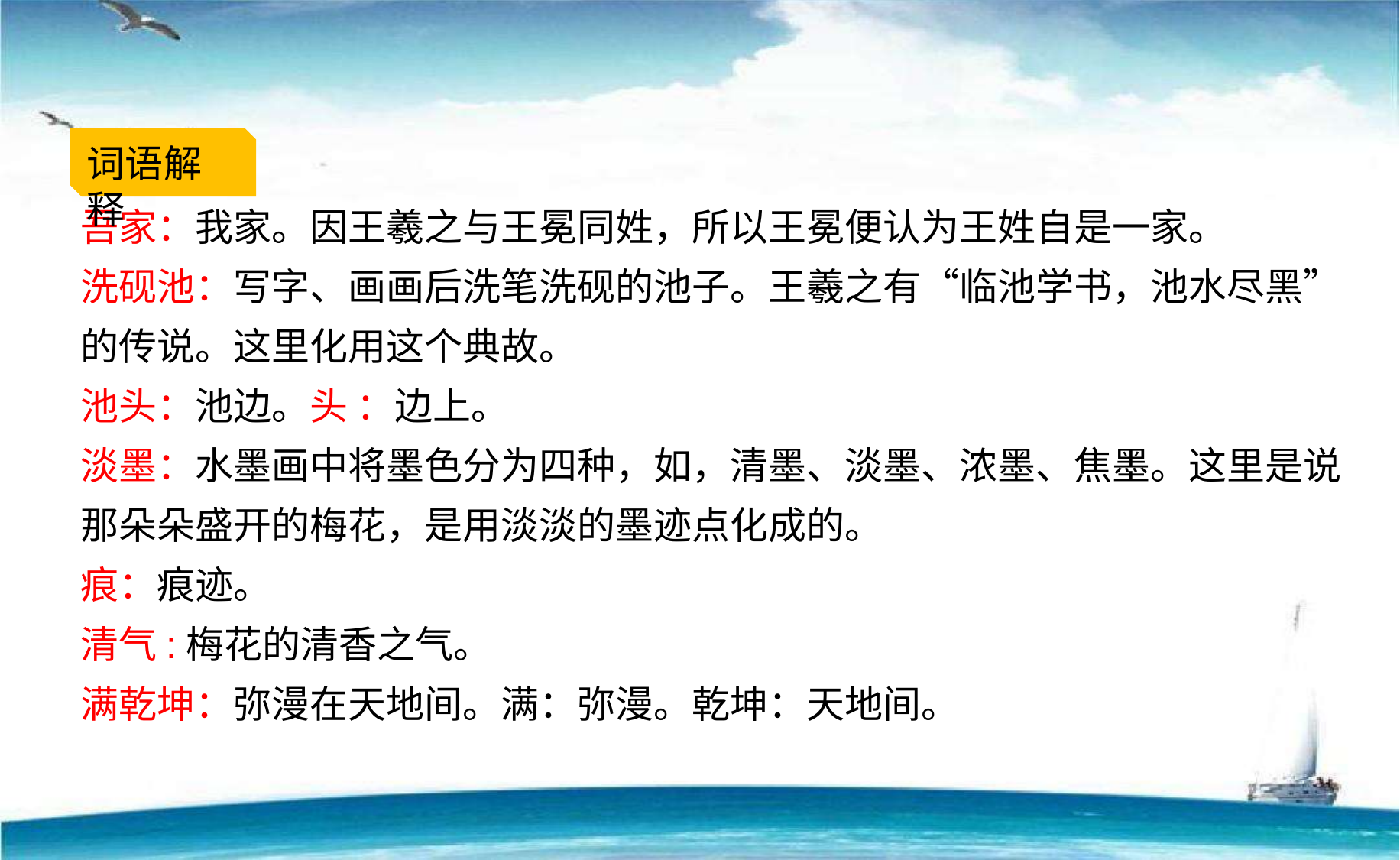

词语解释
吾家：我家。因王羲之与王冕同姓，所以王冕便认为王姓自是一家。
洗砚池：写字、画画后洗笔洗砚的池子。王羲之有“临池学书，池水尽黑”的传说。这里化用这个典故。
池头：池边。头 ：边上。
淡墨：水墨画中将墨色分为四种，如，清墨、淡墨、浓墨、焦墨。这里是说那朵朵盛开的梅花，是用淡淡的墨迹点化成的。
痕：痕迹。
清气:梅花的清香之气。
满乾坤：弥漫在天地间。满：弥漫。乾坤：天地间。